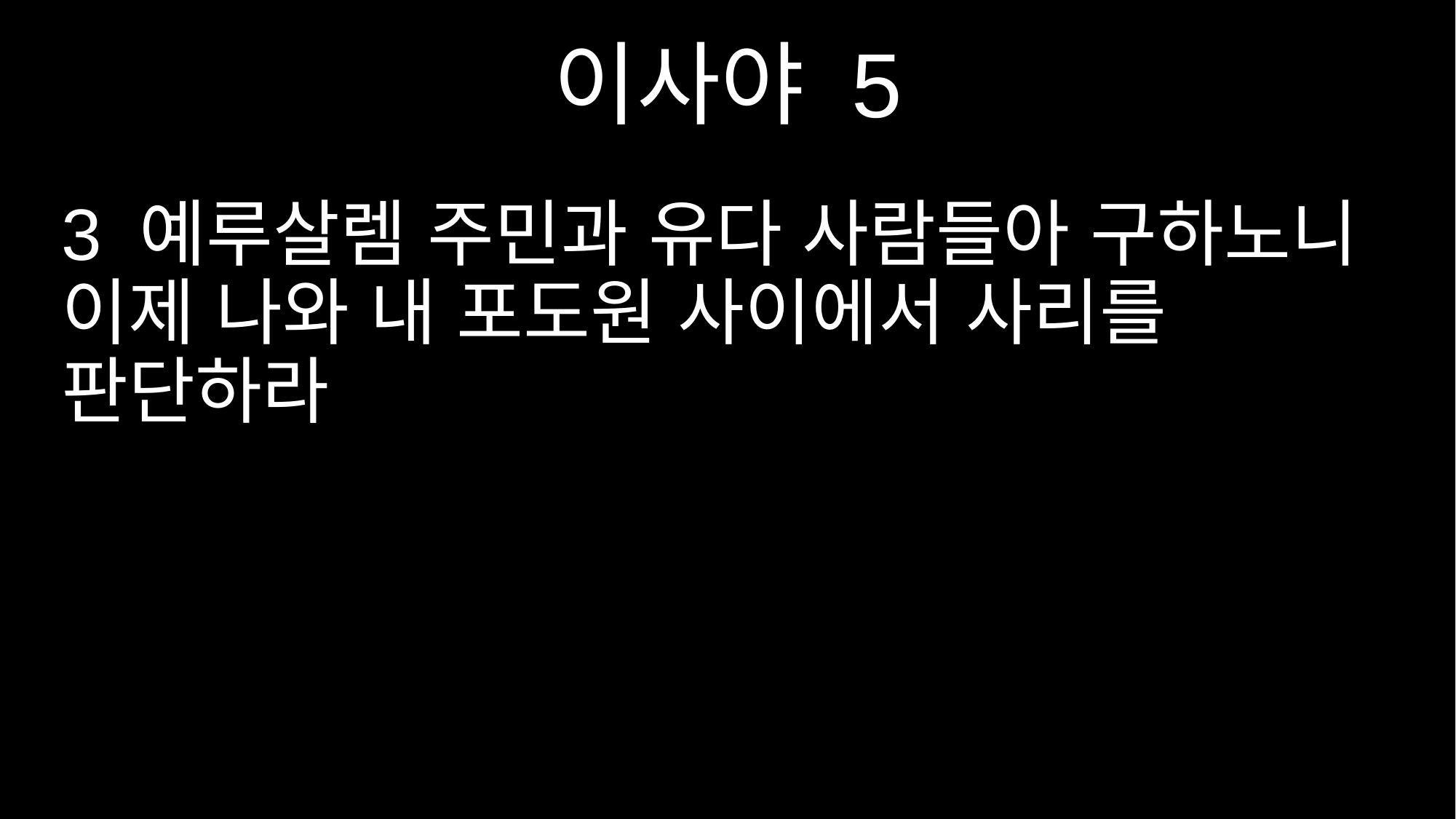

이사야 5
3 예루살렘 주민과 유다 사람들아 구하노니 이제 나와 내 포도원 사이에서 사리를 판단하라